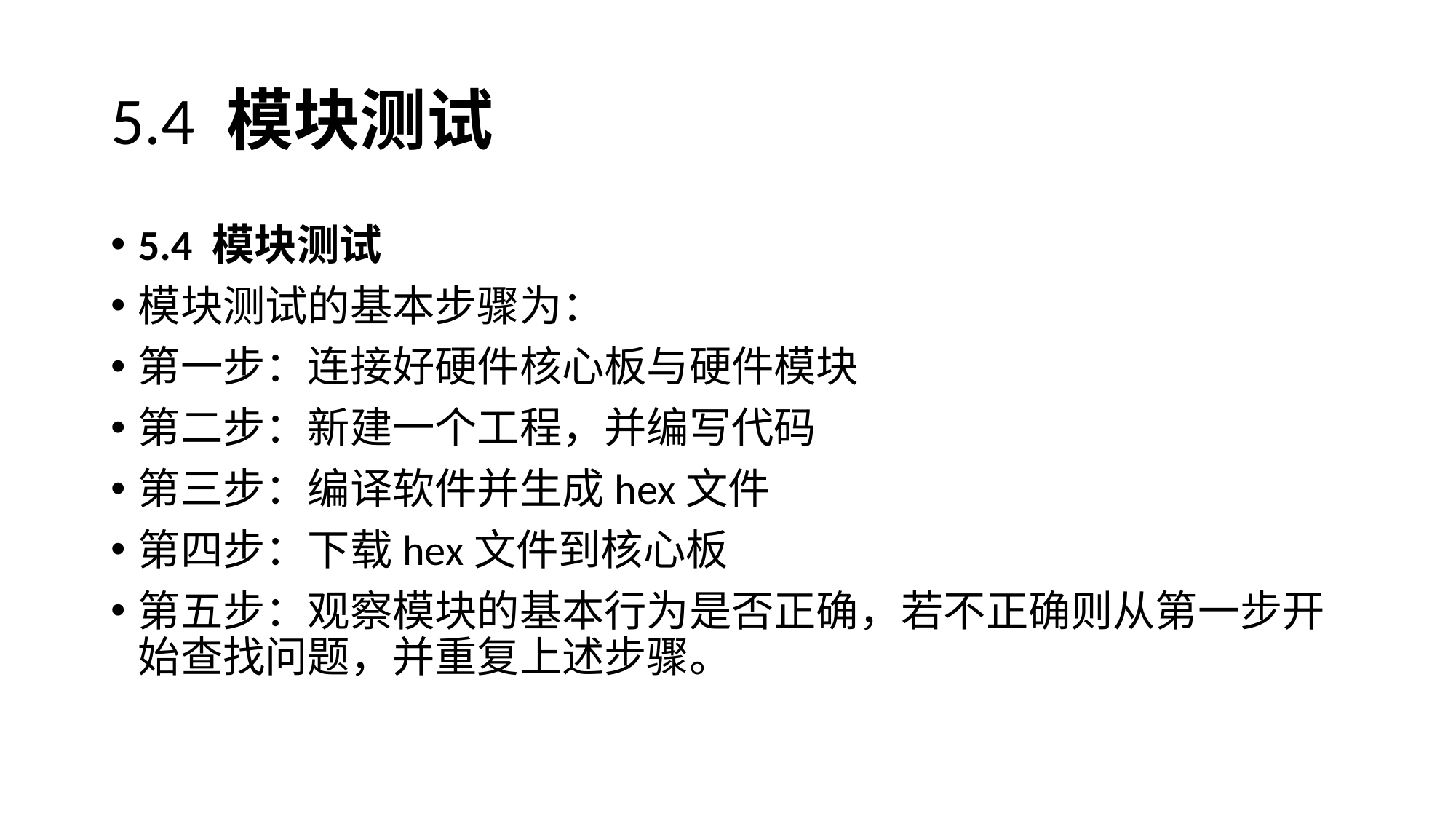

# 5.4 模块测试
5.4 模块测试
模块测试的基本步骤为：
第一步：连接好硬件核心板与硬件模块
第二步：新建一个工程，并编写代码
第三步：编译软件并生成hex文件
第四步：下载hex文件到核心板
第五步：观察模块的基本行为是否正确，若不正确则从第一步开始查找问题，并重复上述步骤。